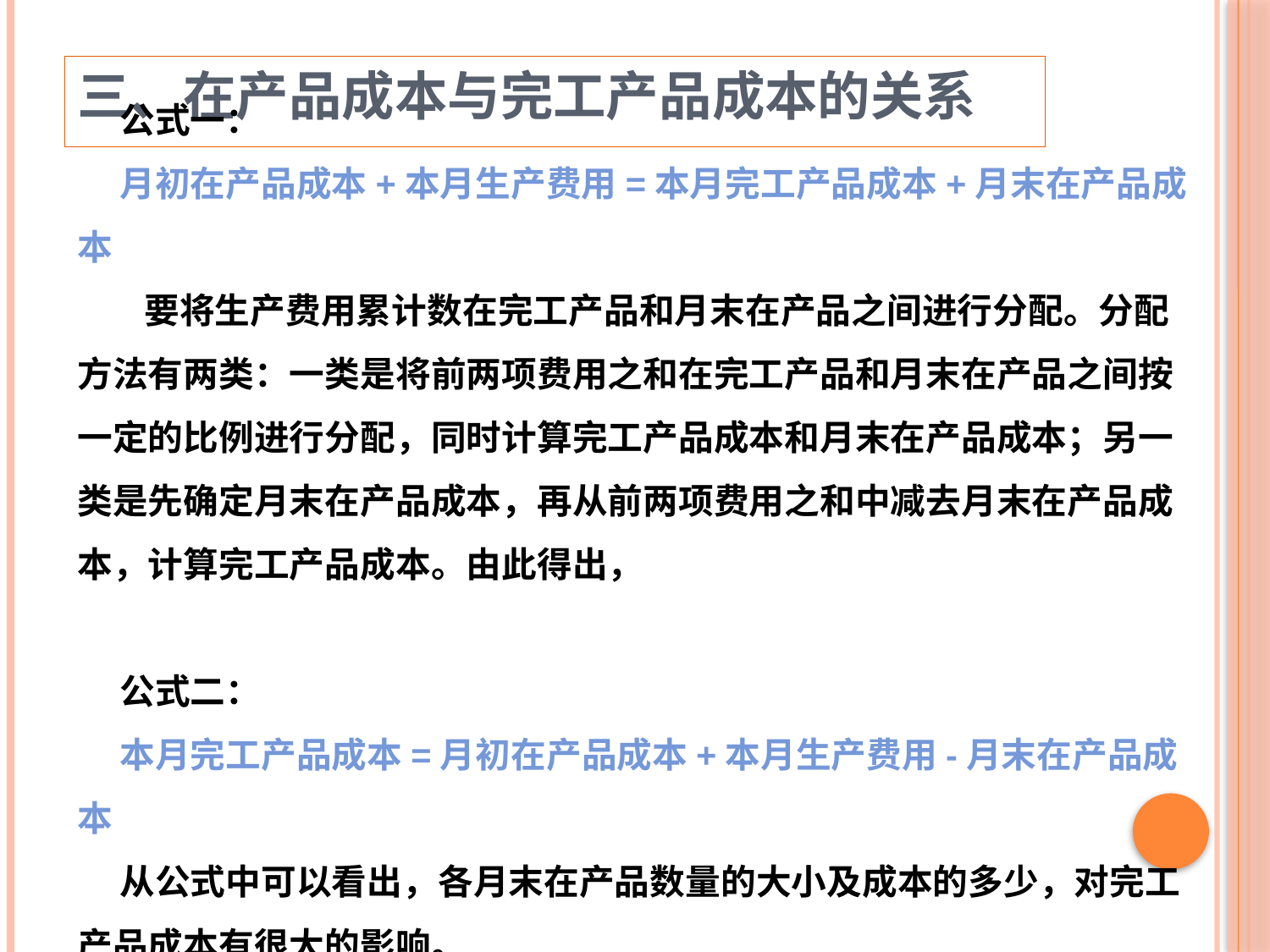

三、在产品成本与完工产品成本的关系
公式一：
月初在产品成本+本月生产费用=本月完工产品成本+月末在产品成本
  要将生产费用累计数在完工产品和月末在产品之间进行分配。分配方法有两类：一类是将前两项费用之和在完工产品和月末在产品之间按一定的比例进行分配，同时计算完工产品成本和月末在产品成本；另一类是先确定月末在产品成本，再从前两项费用之和中减去月末在产品成本，计算完工产品成本。由此得出，

公式二：
本月完工产品成本=月初在产品成本+本月生产费用-月末在产品成本
从公式中可以看出，各月末在产品数量的大小及成本的多少，对完工产品成本有很大的影响。